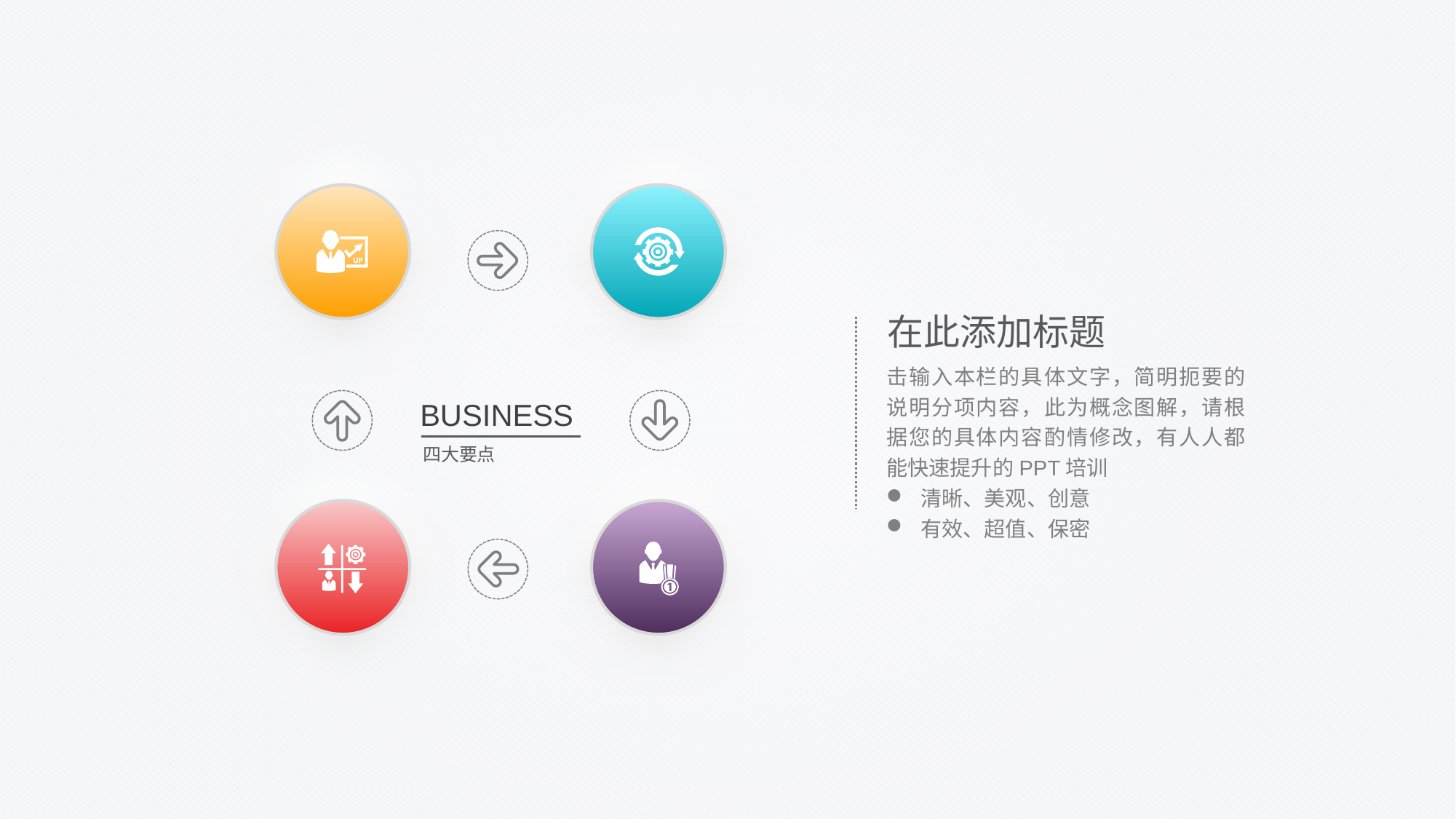

在此添加标题
击输入本栏的具体文字，简明扼要的说明分项内容，此为概念图解，请根据您的具体内容酌情修改，有人人都能快速提升的PPT培训
清晰、美观、创意
有效、超值、保密
BUSINESS

四大要点